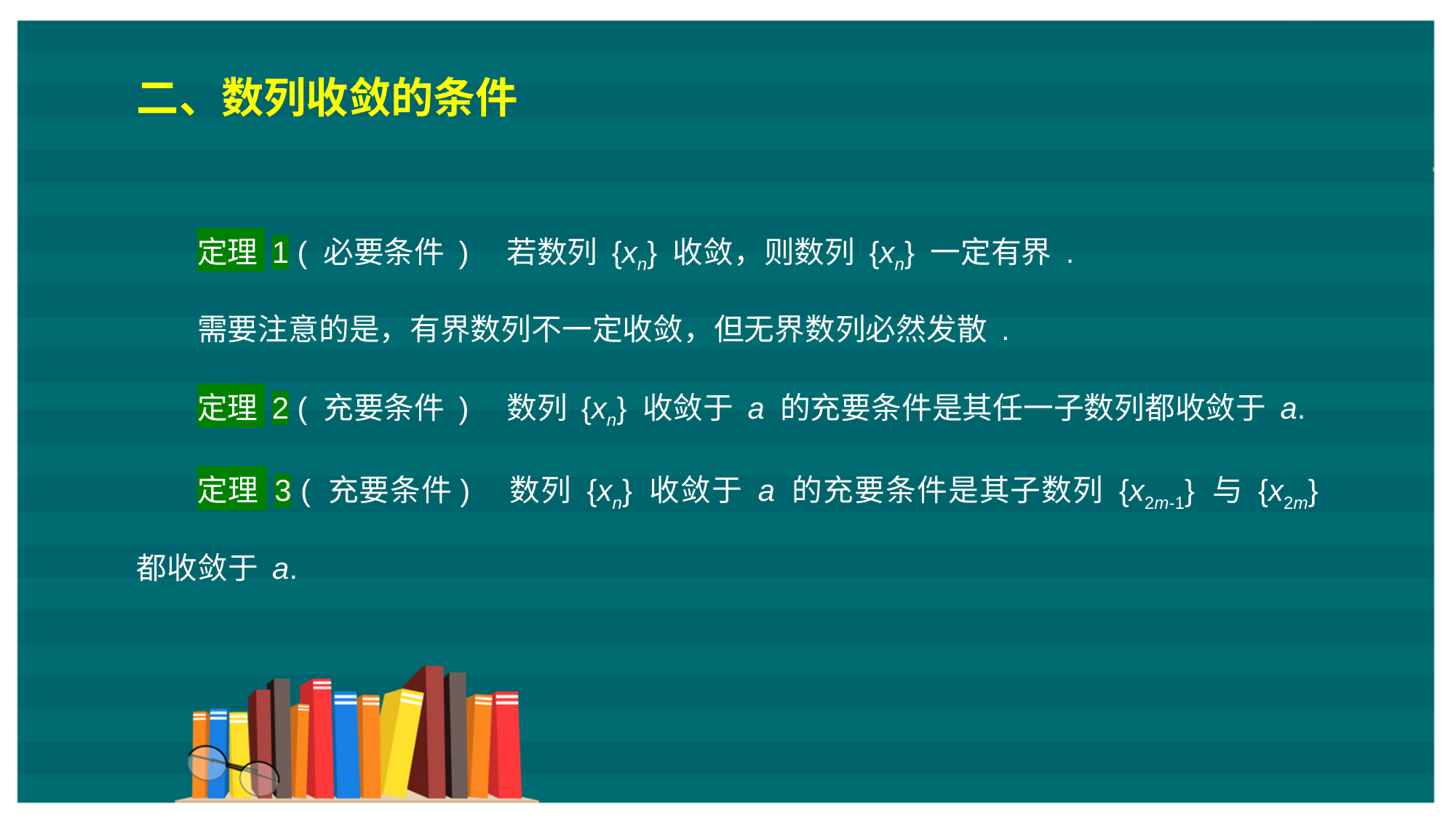

二、数列收敛的条件
定理 1 ( 必要条件 )　若数列 {xn} 收敛，则数列 {xn} 一定有界 .
需要注意的是，有界数列不一定收敛，但无界数列必然发散 .
定理 2 ( 充要条件 )　数列 {xn} 收敛于 a 的充要条件是其任一子数列都收敛于 a.
定理 3 ( 充要条件)　数列 {xn} 收敛于 a 的充要条件是其子数列 {x2m-1} 与 {x2m} 都收敛于 a.